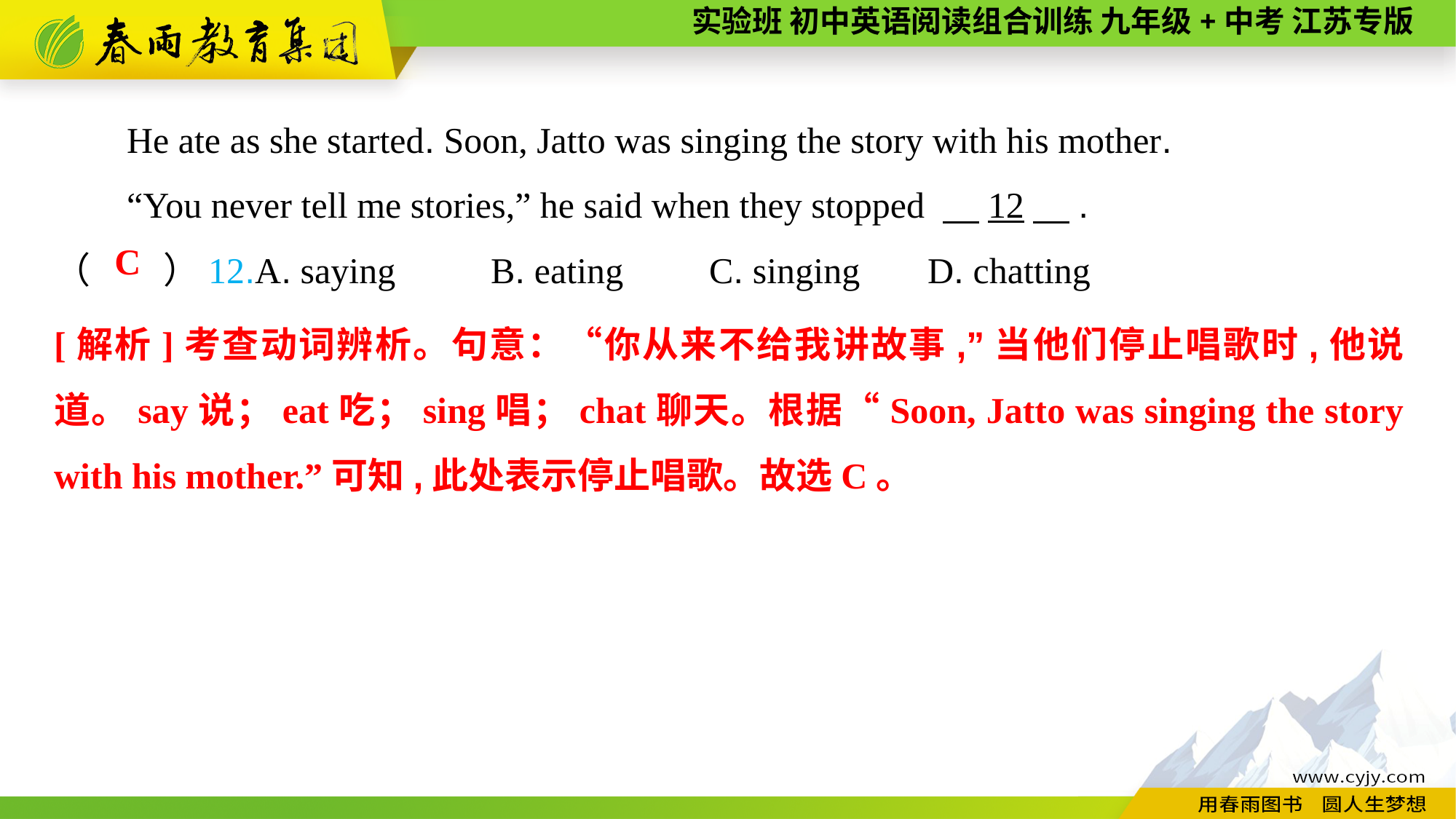

He ate as she started. Soon, Jatto was singing the story with his mother.
“You never tell me stories,” he said when they stopped 　12　.
（　　）12.A. saying	B. eating	C. singing	D. chatting
C
[解析]考查动词辨析。句意：“你从来不给我讲故事,”当他们停止唱歌时,他说道。say说；eat吃；sing唱；chat聊天。根据“Soon, Jatto was singing the story with his mother.”可知,此处表示停止唱歌。故选C。